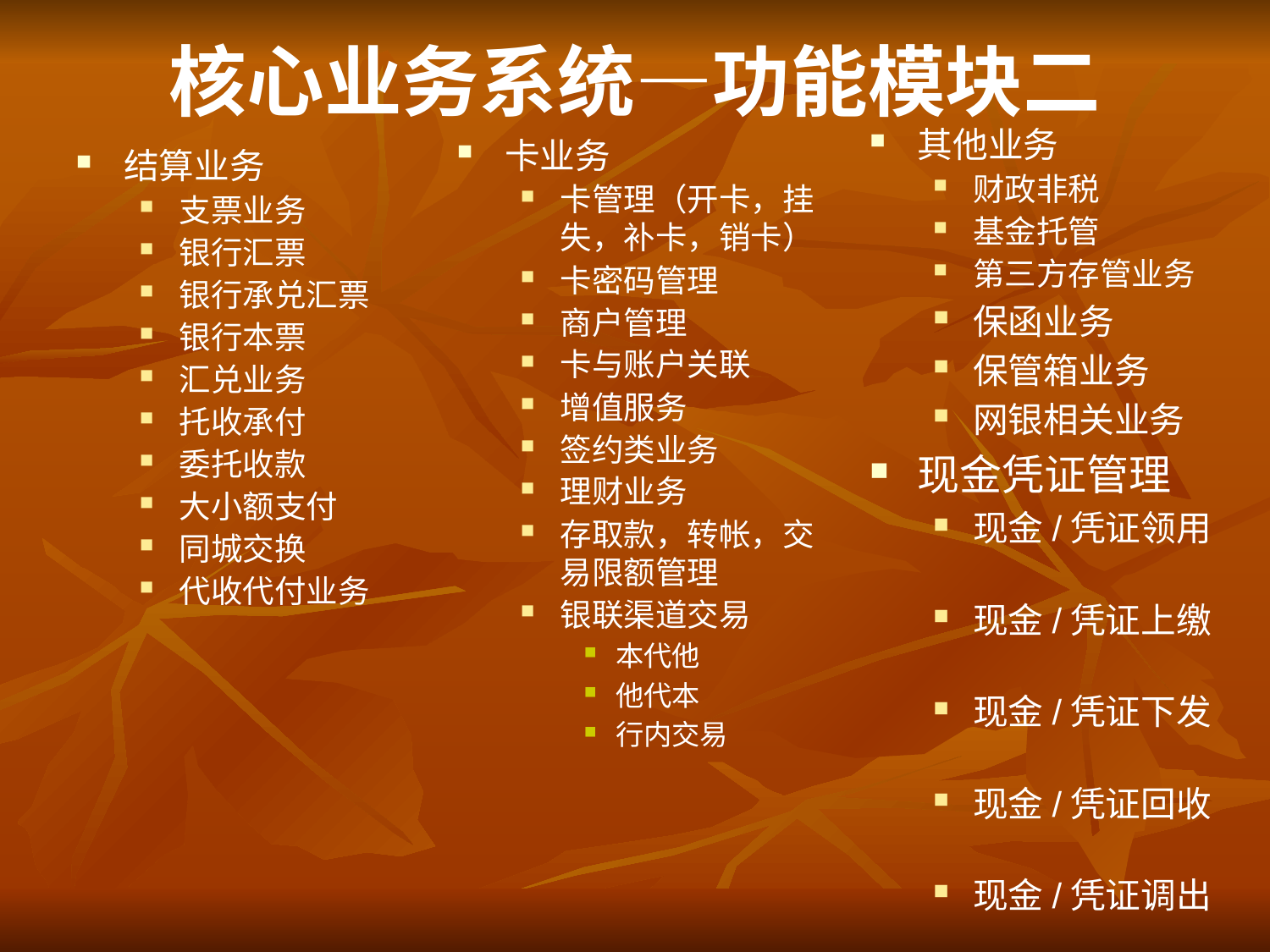

# 核心业务系统—功能模块二
其他业务
财政非税
基金托管
第三方存管业务
保函业务
保管箱业务
网银相关业务
现金凭证管理
现金/凭证领用
现金/凭证上缴
现金/凭证下发
现金/凭证回收
现金/凭证调出
现金/凭证调入
支票出售
凭证状态查询
卡业务
卡管理（开卡，挂失，补卡，销卡）
卡密码管理
商户管理
卡与账户关联
增值服务
签约类业务
理财业务
存取款，转帐，交易限额管理
银联渠道交易
本代他
他代本
行内交易
结算业务
支票业务
银行汇票
银行承兑汇票
银行本票
汇兑业务
托收承付
委托收款
大小额支付
同城交换
代收代付业务